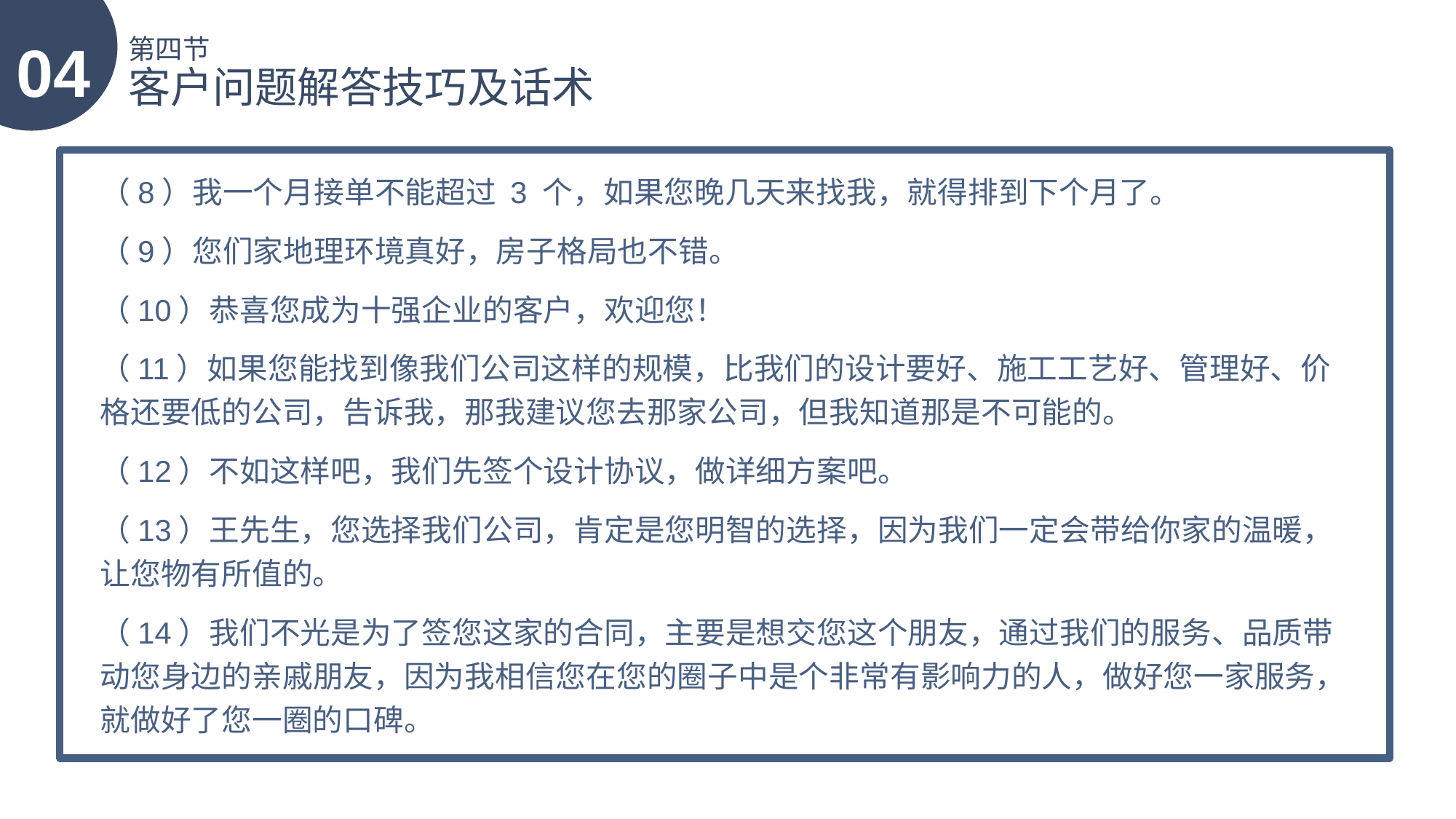

04
第四节
客户问题解答技巧及话术

（8）我一个月接单不能超过 3 个，如果您晚几天来找我，就得排到下个月了。
（9）您们家地理环境真好，房子格局也不错。
（10）恭喜您成为十强企业的客户，欢迎您！
（11）如果您能找到像我们公司这样的规模，比我们的设计要好、施工工艺好、管理好、价格还要低的公司，告诉我，那我建议您去那家公司，但我知道那是不可能的。
（12）不如这样吧，我们先签个设计协议，做详细方案吧。
（13）王先生，您选择我们公司，肯定是您明智的选择，因为我们一定会带给你家的温暖，让您物有所值的。
（14）我们不光是为了签您这家的合同，主要是想交您这个朋友，通过我们的服务、品质带动您身边的亲戚朋友，因为我相信您在您的圈子中是个非常有影响力的人，做好您一家服务，就做好了您一圈的口碑。